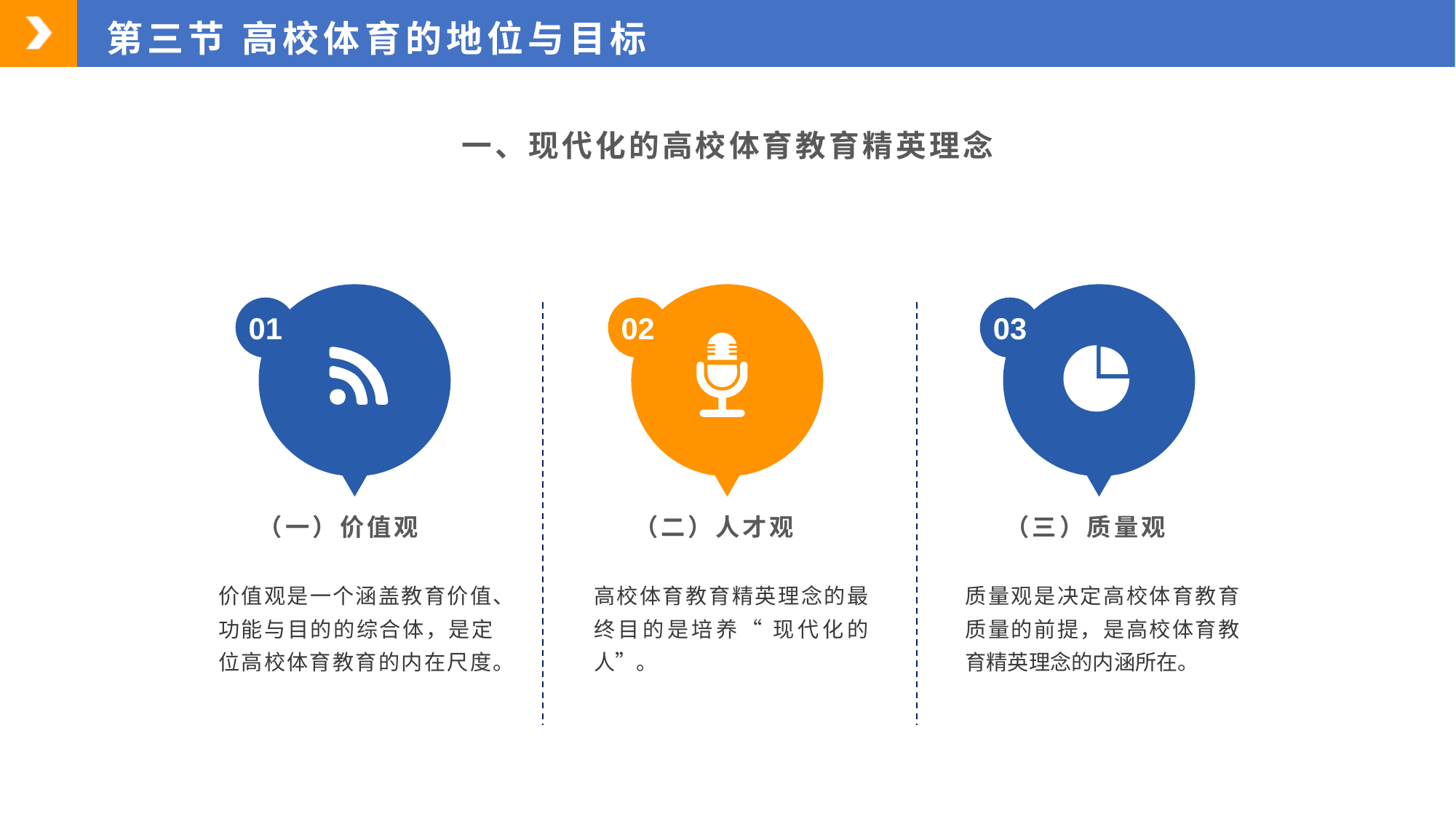

第三节 高校体育的地位与目标
一、现代化的高校体育教育精英理念

01
02
03

（一）价值观
（二）人才观
（三）质量观

价值观是一个涵盖教育价值、功能与目的的综合体，是定位高校体育教育的内在尺度。
高校体育教育精英理念的最终目的是培养“ 现代化的人”。
质量观是决定高校体育教育质量的前提，是高校体育教育精英理念的内涵所在。